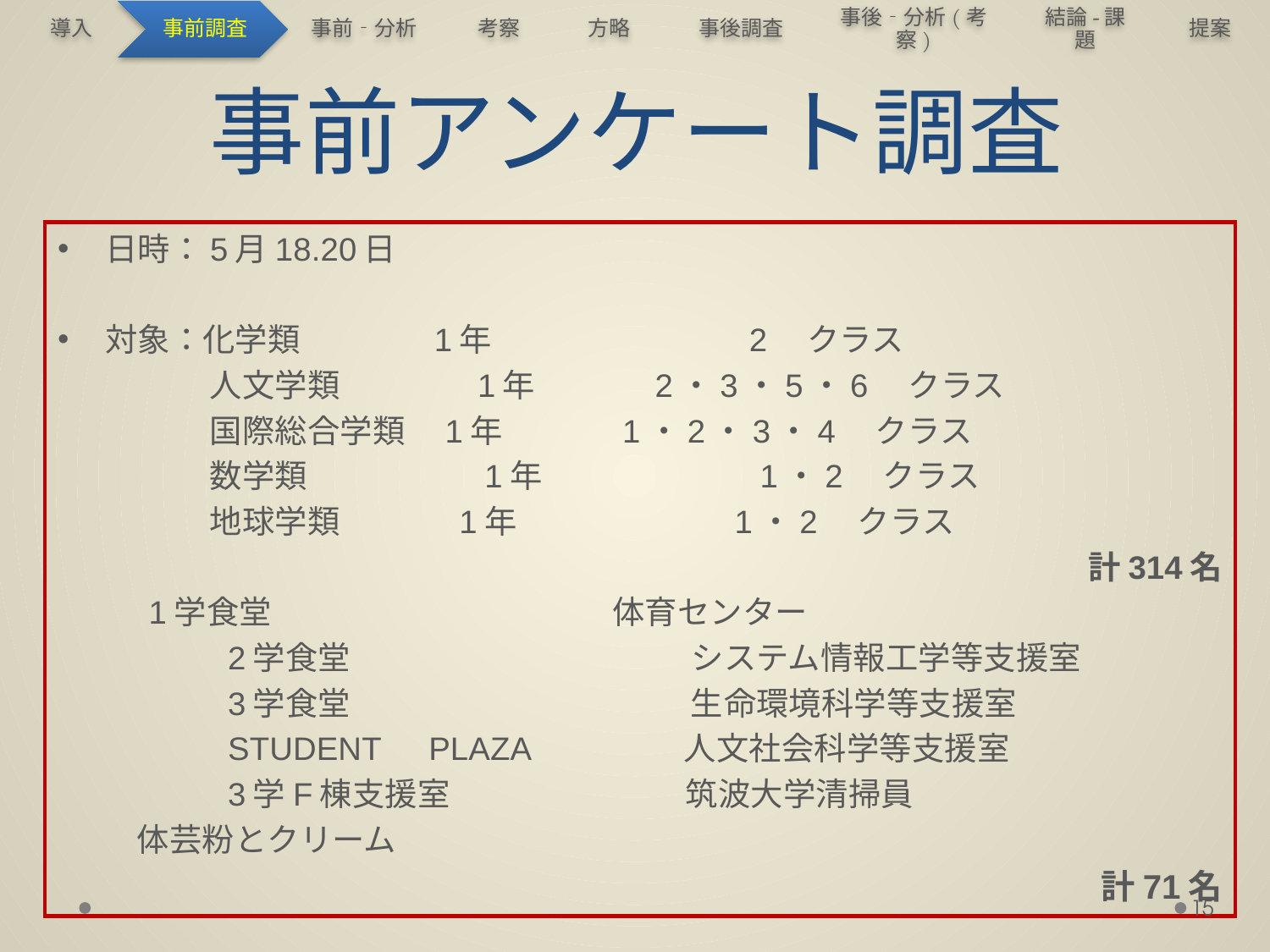

導入
事前調査
事前‐分析
考察
方略
事後調査
事後‐分析(考察)
結論-課題
提案
# 事前アンケート調査
日時：5月18.20日

対象：化学類　　　    1年　　　　　　　   2　クラス
　　　　   人文学類　　　　1年　　　  2・3・5・6　クラス
　　　　   国際総合学類　1年　　　  1・2・3・4　クラス
　　　　   数学類　　　　　 1年　　　　　　  1・2　クラス
　　　　   地球学類　　　  1年　　　　　　  1・2　クラス
計314名
          1学食堂　　　　　　　　　　  体育センター
　　　　　2学食堂　　　　　　　　　　  システム情報工学等支援室
　　　　　3学食堂　　　　　　　　　　  生命環境科学等支援室
　　　　　STUDENT　PLAZA　　　  　人文社会科学等支援室
　　　　　3学F棟支援室　　　　　　　 筑波大学清掃員
          体芸粉とクリーム
　計71名
15